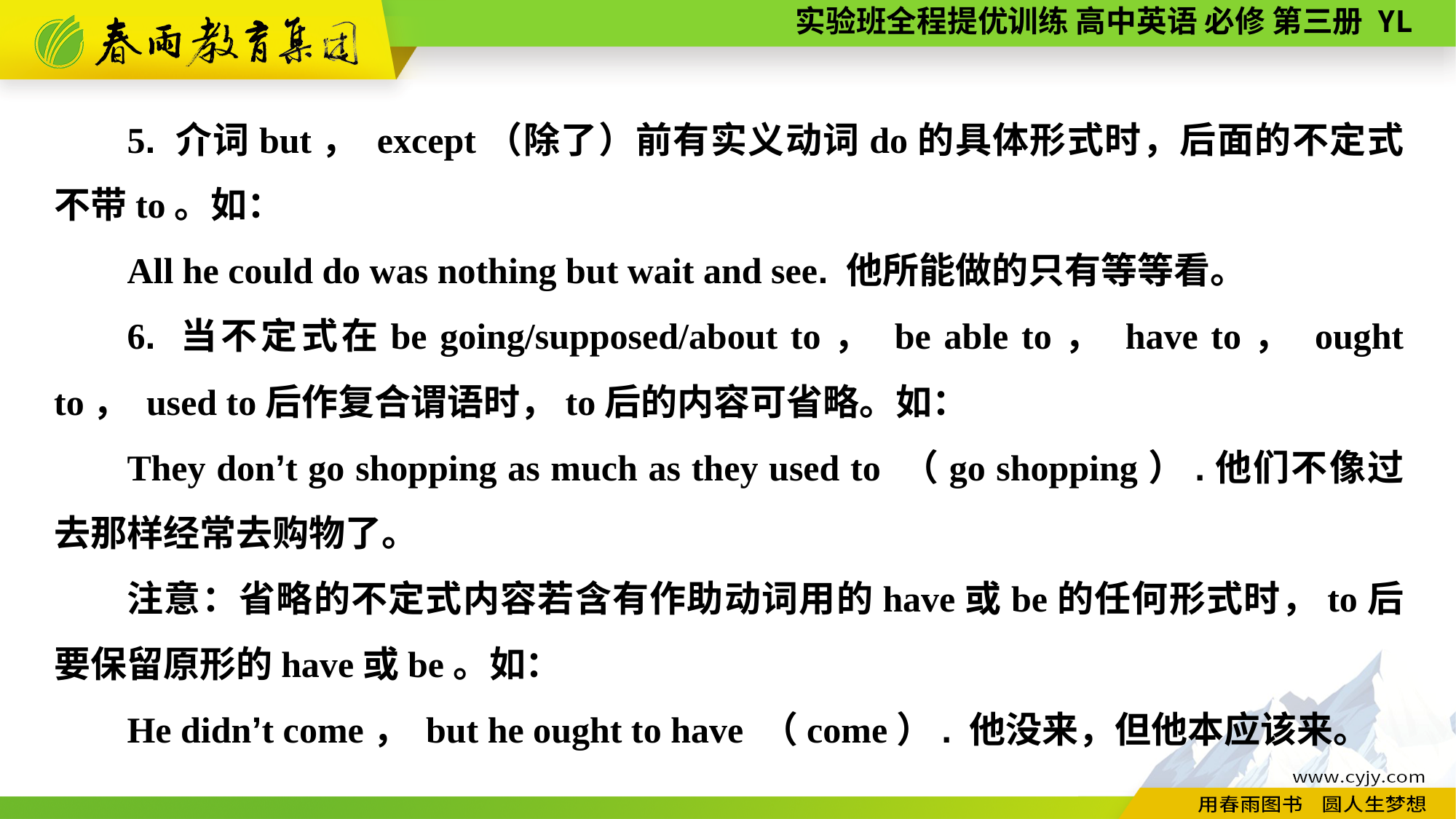

5. 介词but， except（除了）前有实义动词do的具体形式时，后面的不定式不带to。如：
All he could do was nothing but wait and see. 他所能做的只有等等看。
6. 当不定式在be going/supposed/about to， be able to， have to， ought to， used to后作复合谓语时，to后的内容可省略。如：
They don’t go shopping as much as they used to （go shopping）.他们不像过去那样经常去购物了。
注意：省略的不定式内容若含有作助动词用的have或be的任何形式时，to后要保留原形的have或be。如：
He didn’t come， but he ought to have （come）. 他没来，但他本应该来。